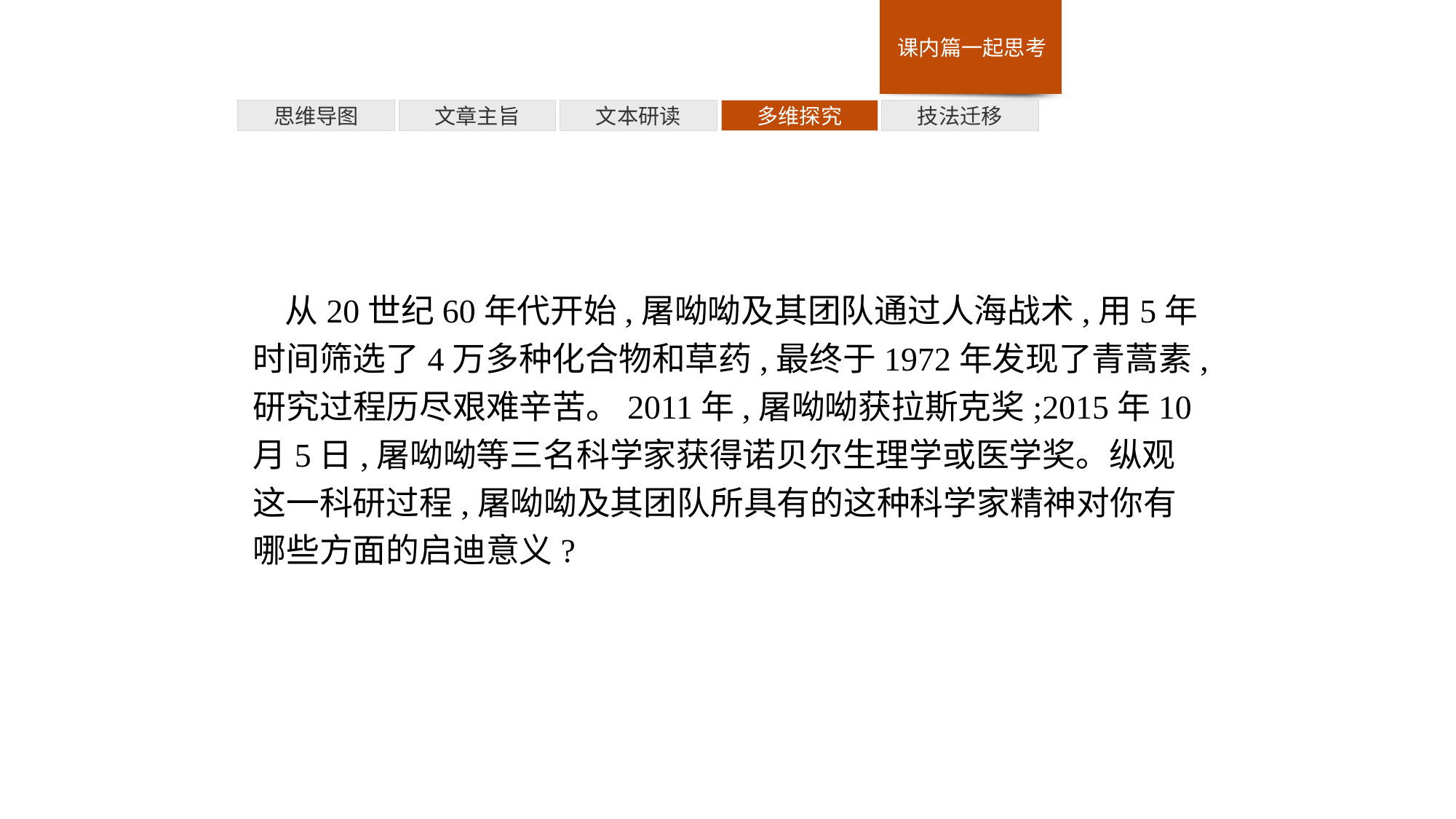

多维探究
思维导图
文章主旨
文本研读
技法迁移
从20世纪60年代开始,屠呦呦及其团队通过人海战术,用5年时间筛选了4万多种化合物和草药,最终于1972年发现了青蒿素,研究过程历尽艰难辛苦。2011年,屠呦呦获拉斯克奖;2015年10月5日,屠呦呦等三名科学家获得诺贝尔生理学或医学奖。纵观这一科研过程,屠呦呦及其团队所具有的这种科学家精神对你有哪些方面的启迪意义?